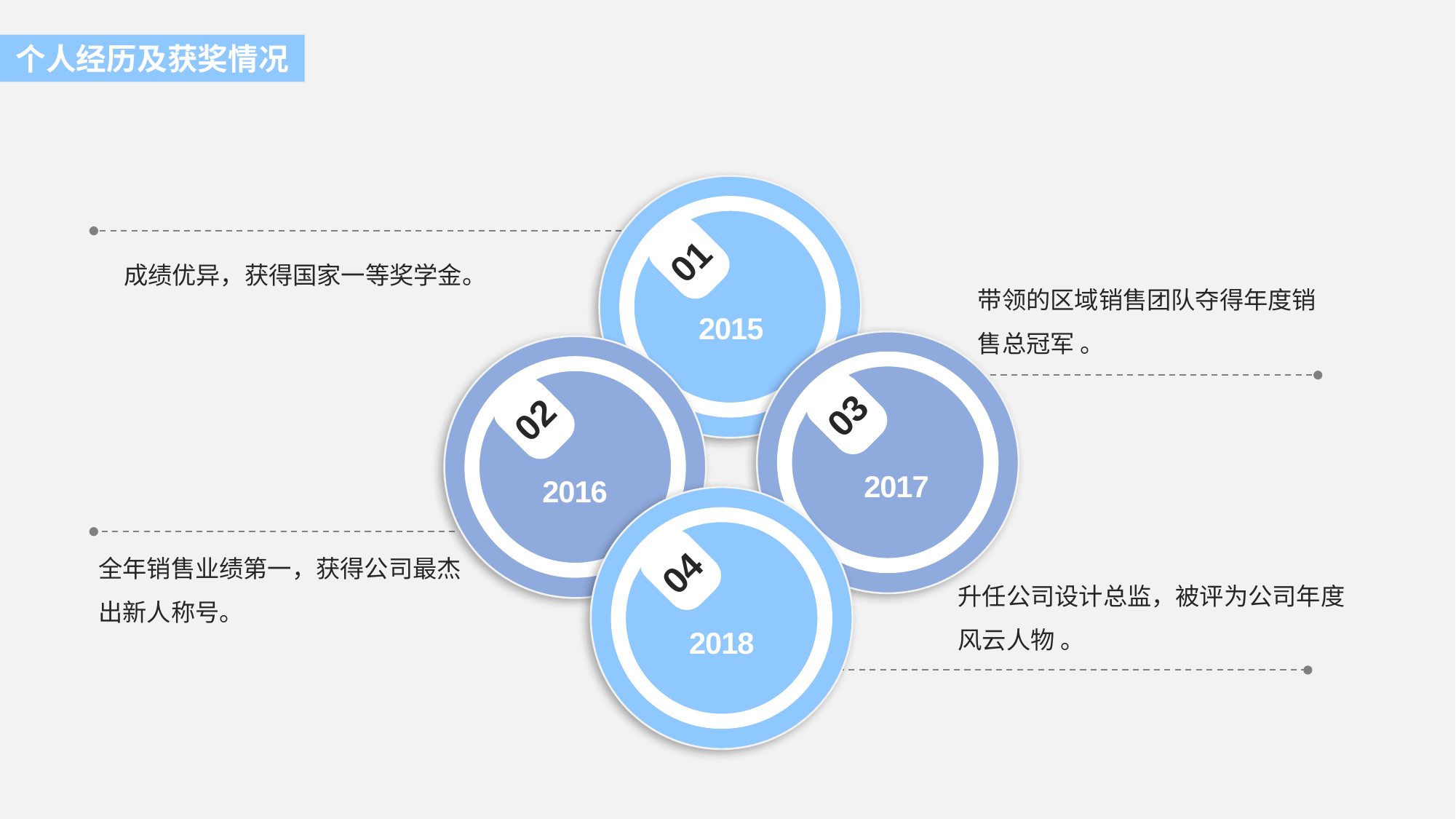

个人经历及获奖情况

01
2015

成绩优异，获得国家一等奖学金。
带领的区域销售团队夺得年度销售总冠军 。

03
2017

02
2016

04
2018

全年销售业绩第一，获得公司最杰出新人称号。
升任公司设计总监，被评为公司年度风云人物 。